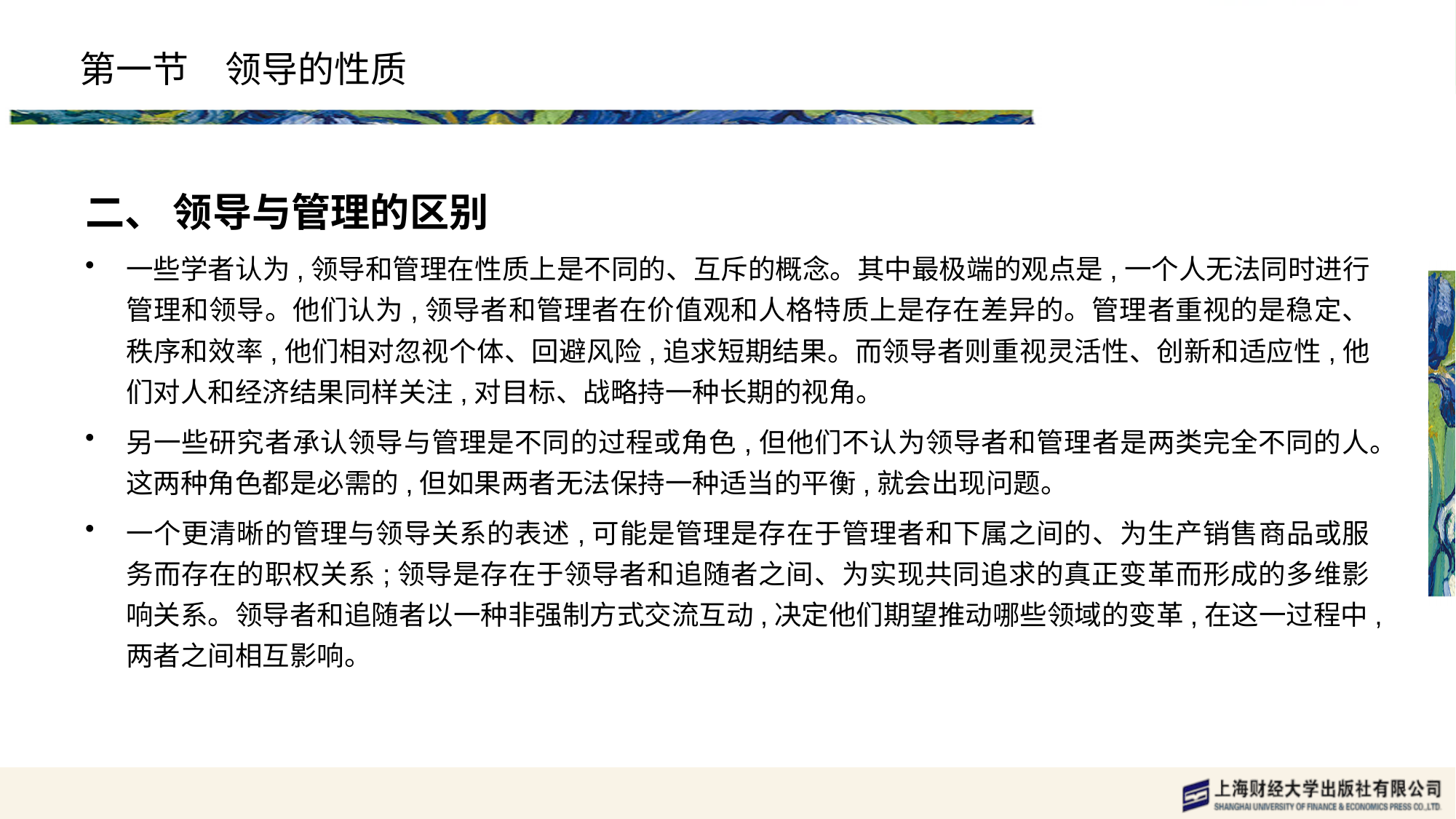

# 第一节　领导的性质
二、 领导与管理的区别
一些学者认为,领导和管理在性质上是不同的、互斥的概念。其中最极端的观点是,一个人无法同时进行管理和领导。他们认为,领导者和管理者在价值观和人格特质上是存在差异的。管理者重视的是稳定、秩序和效率,他们相对忽视个体、回避风险,追求短期结果。而领导者则重视灵活性、创新和适应性,他们对人和经济结果同样关注,对目标、战略持一种长期的视角。
另一些研究者承认领导与管理是不同的过程或角色,但他们不认为领导者和管理者是两类完全不同的人。这两种角色都是必需的,但如果两者无法保持一种适当的平衡,就会出现问题。
一个更清晰的管理与领导关系的表述,可能是管理是存在于管理者和下属之间的、为生产销售商品或服务而存在的职权关系;领导是存在于领导者和追随者之间、为实现共同追求的真正变革而形成的多维影响关系。领导者和追随者以一种非强制方式交流互动,决定他们期望推动哪些领域的变革,在这一过程中,两者之间相互影响。